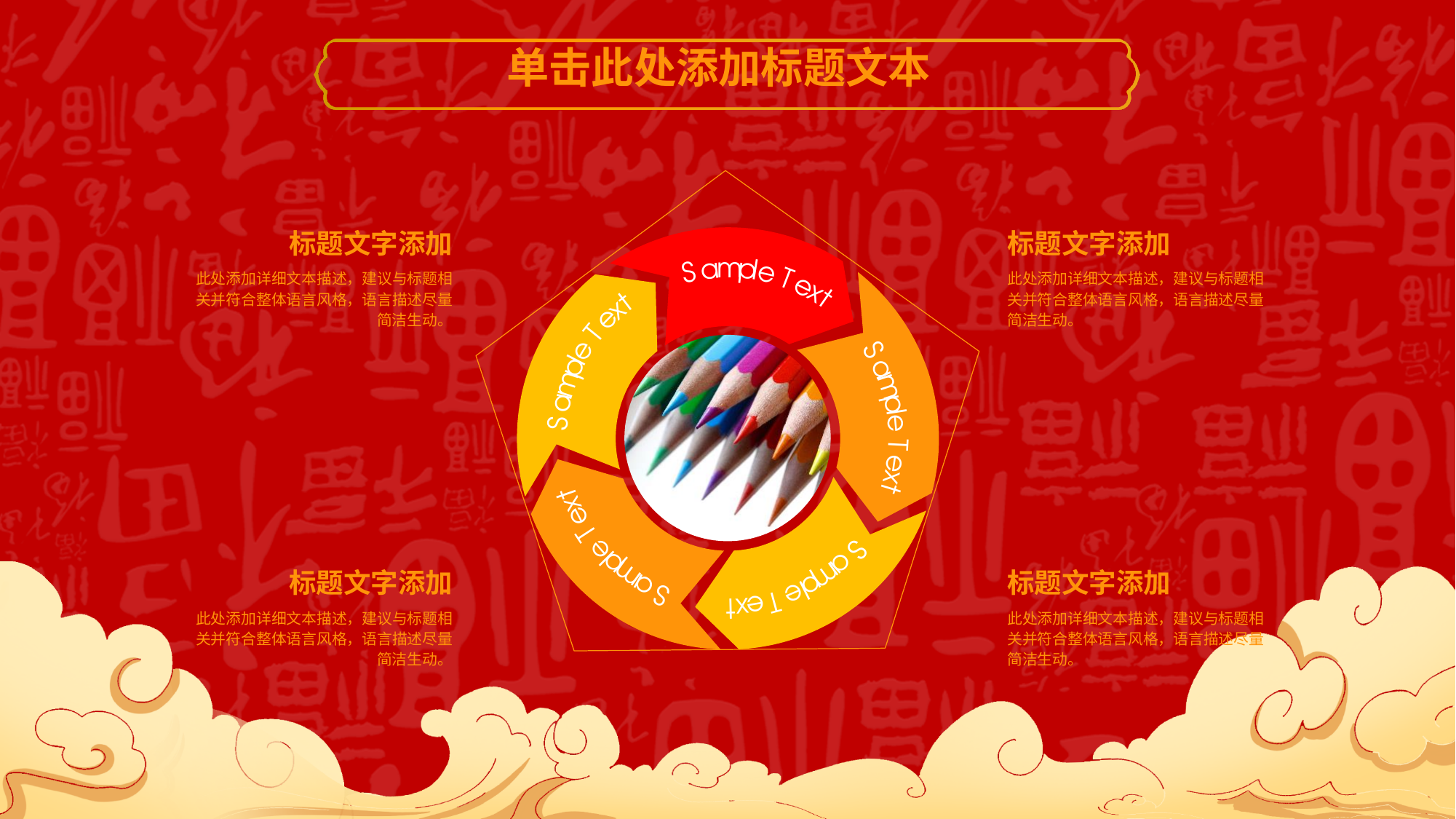

单击此处添加标题文本

t
x
e
T

e
l
p
m
a
S

S
a
m
p
l
e

T
e
x
t

S
a
m
p
l
e

T
e
x
t

t
x
e
T

S
e
l
a
p
m

t
x
e
T

e
l
p
m
a
S

标题文字添加
此处添加详细文本描述，建议与标题相关并符合整体语言风格，语言描述尽量简洁生动。
标题文字添加
此处添加详细文本描述，建议与标题相关并符合整体语言风格，语言描述尽量简洁生动。
标题文字添加
此处添加详细文本描述，建议与标题相关并符合整体语言风格，语言描述尽量简洁生动。
标题文字添加
此处添加详细文本描述，建议与标题相关并符合整体语言风格，语言描述尽量简洁生动。